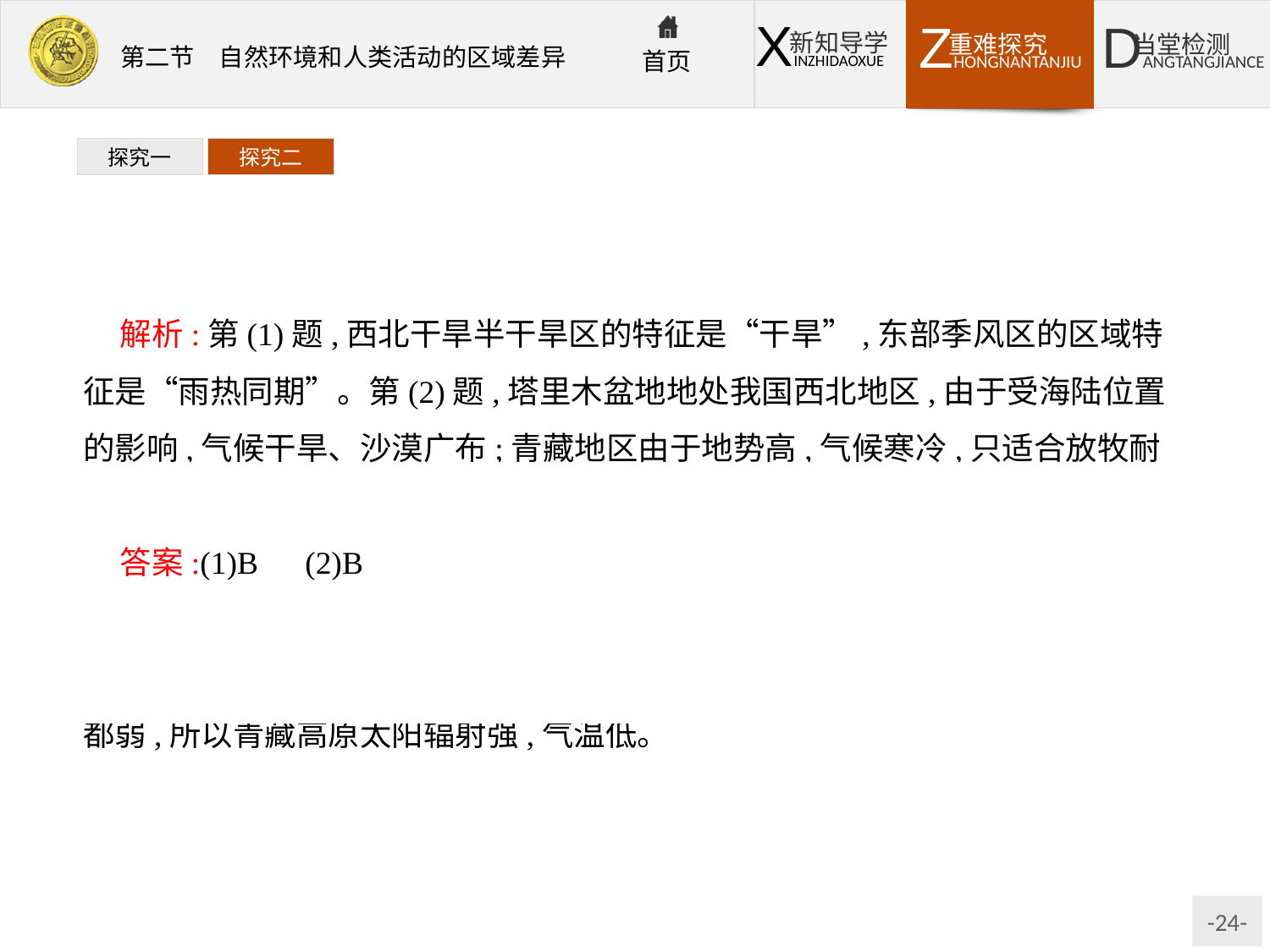

探究一
探究二
解析:第(1)题,西北干旱半干旱区的特征是“干旱”,东部季风区的区域特征是“雨热同期”。第(2)题,塔里木盆地地处我国西北地区,由于受海陆位置的影响,气候干旱、沙漠广布;青藏地区由于地势高,气候寒冷,只适合放牧耐寒畜种。
答案:(1)B　(2)B
延伸思考青藏高原为何太阳辐射强,而气温却低?
提示由于海拔高,空气稀薄,大气对太阳辐射的削弱作用和对地面的保温作用都弱,所以青藏高原太阳辐射强,气温低。